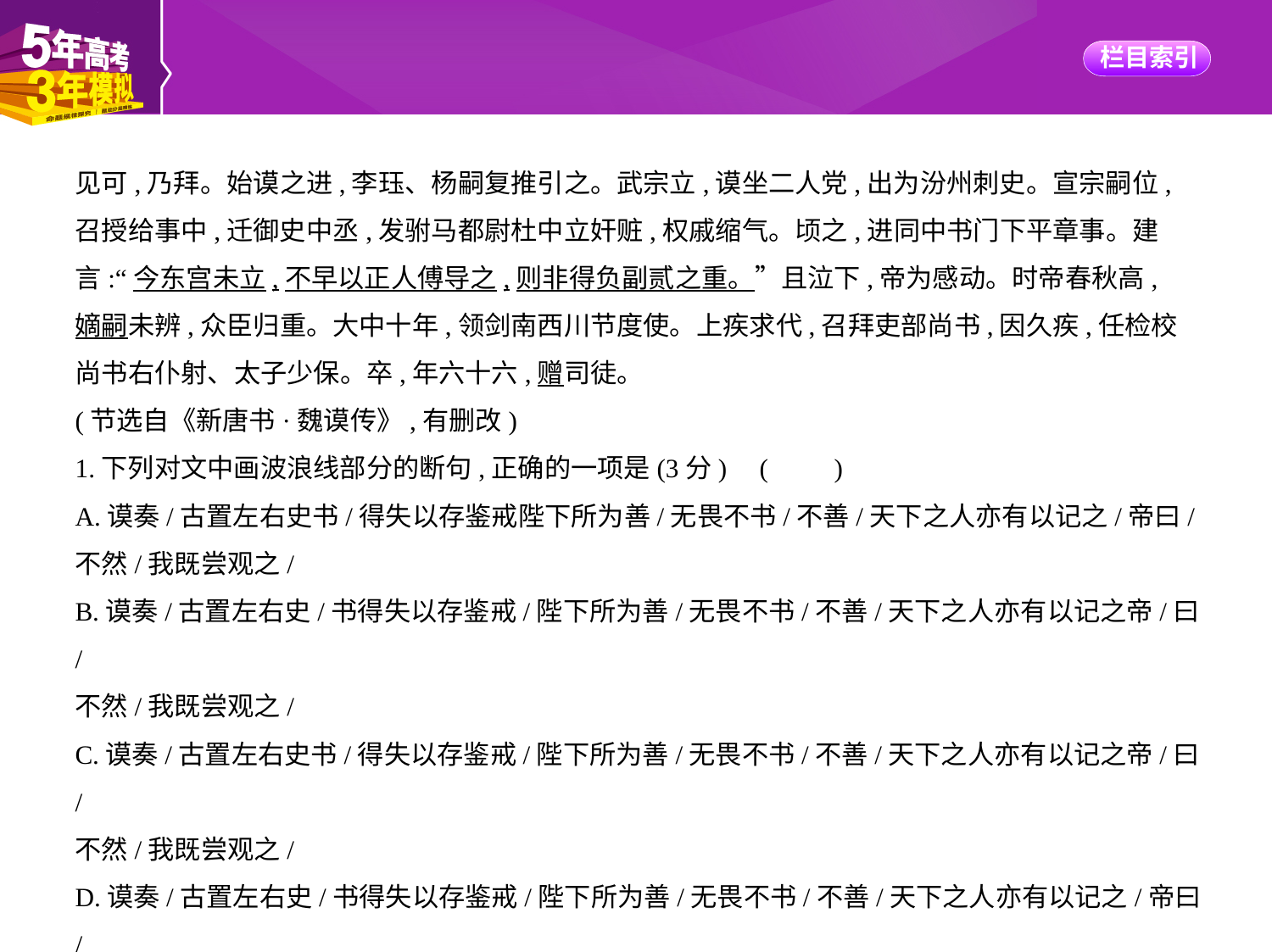

见可,乃拜。始谟之进,李珏、杨嗣复推引之。武宗立,谟坐二人党,出为汾州刺史。宣宗嗣位,
召授给事中,迁御史中丞,发驸马都尉杜中立奸赃,权戚缩气。顷之,进同中书门下平章事。建
言:“今东宫未立,不早以正人傅导之,则非得负副贰之重。”且泣下,帝为感动。时帝春秋高,
嫡嗣未辨,众臣归重。大中十年,领剑南西川节度使。上疾求代,召拜吏部尚书,因久疾,任检校
尚书右仆射、太子少保。卒,年六十六,赠司徒。
(节选自《新唐书·魏谟传》,有删改)
1.下列对文中画波浪线部分的断句,正确的一项是(3分) (　　)
A.谟奏/古置左右史书/得失以存鉴戒陛下所为善/无畏不书/不善/天下之人亦有以记之/帝曰/
不然/我既尝观之/
B.谟奏/古置左右史/书得失以存鉴戒/陛下所为善/无畏不书/不善/天下之人亦有以记之帝/曰/
不然/我既尝观之/
C.谟奏/古置左右史书/得失以存鉴戒/陛下所为善/无畏不书/不善/天下之人亦有以记之帝/曰/
不然/我既尝观之/
D.谟奏/古置左右史/书得失以存鉴戒/陛下所为善/无畏不书/不善/天下之人亦有以记之/帝曰/
不然/我既尝观之/